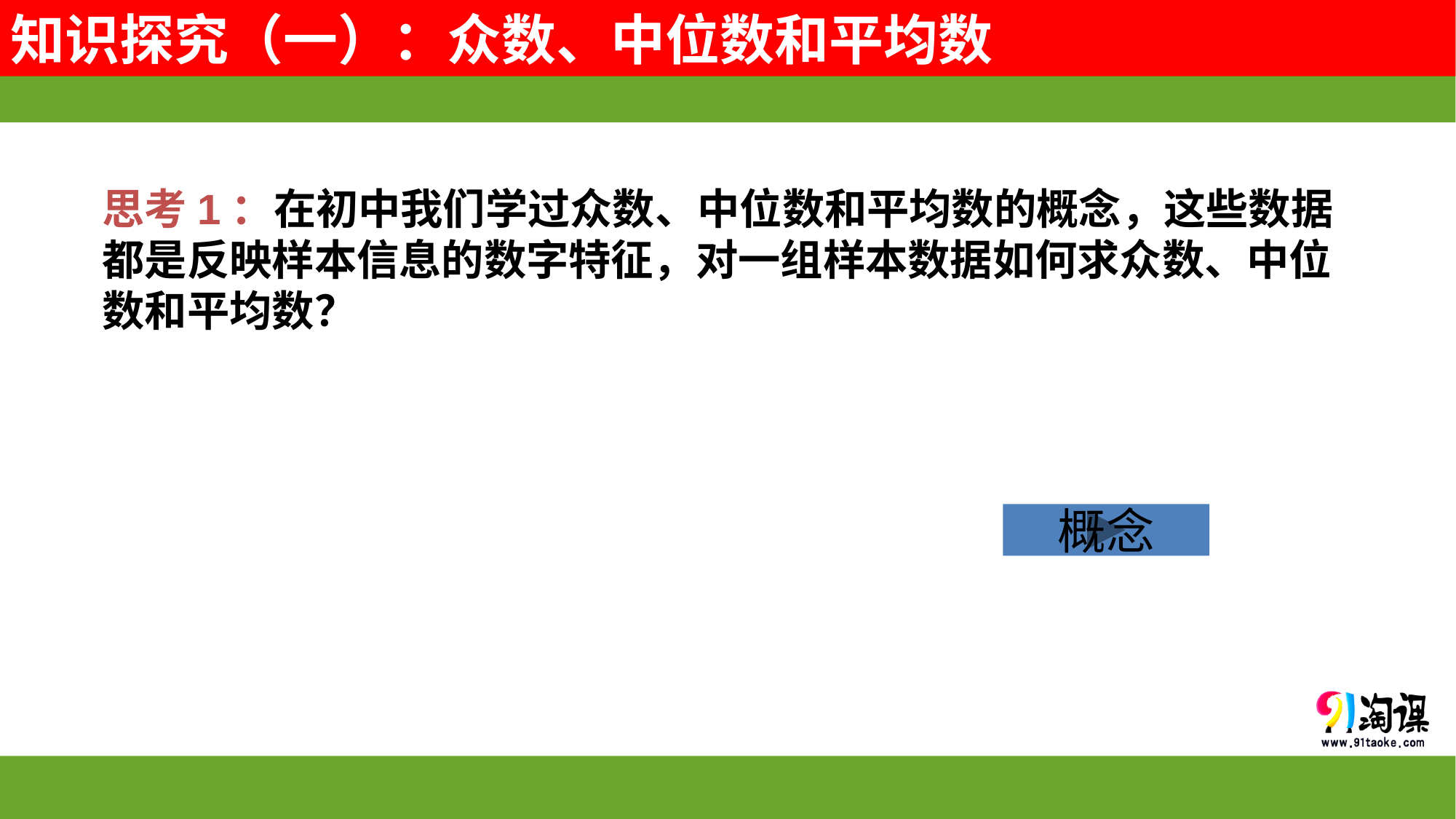

知识探究（一）：众数、中位数和平均数
思考1：在初中我们学过众数、中位数和平均数的概念，这些数据都是反映样本信息的数字特征，对一组样本数据如何求众数、中位数和平均数？
概念